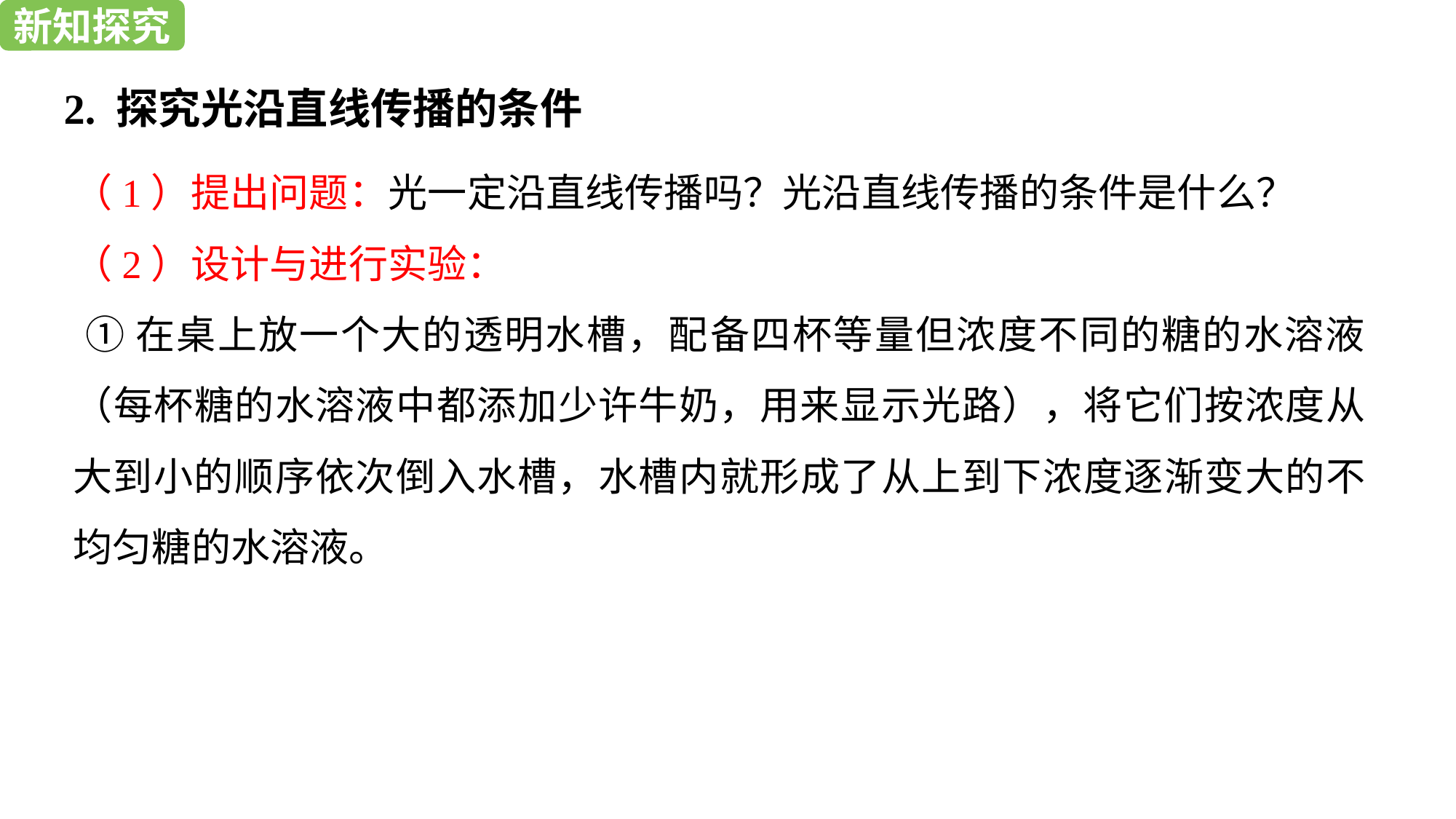

新知探究
新知探究
2. 探究光沿直线传播的条件
（1）提出问题：光一定沿直线传播吗？光沿直线传播的条件是什么？
（2）设计与进行实验：
 ①在桌上放一个大的透明水槽，配备四杯等量但浓度不同的糖的水溶液（每杯糖的水溶液中都添加少许牛奶，用来显示光路），将它们按浓度从大到小的顺序依次倒入水槽，水槽内就形成了从上到下浓度逐渐变大的不均匀糖的水溶液。